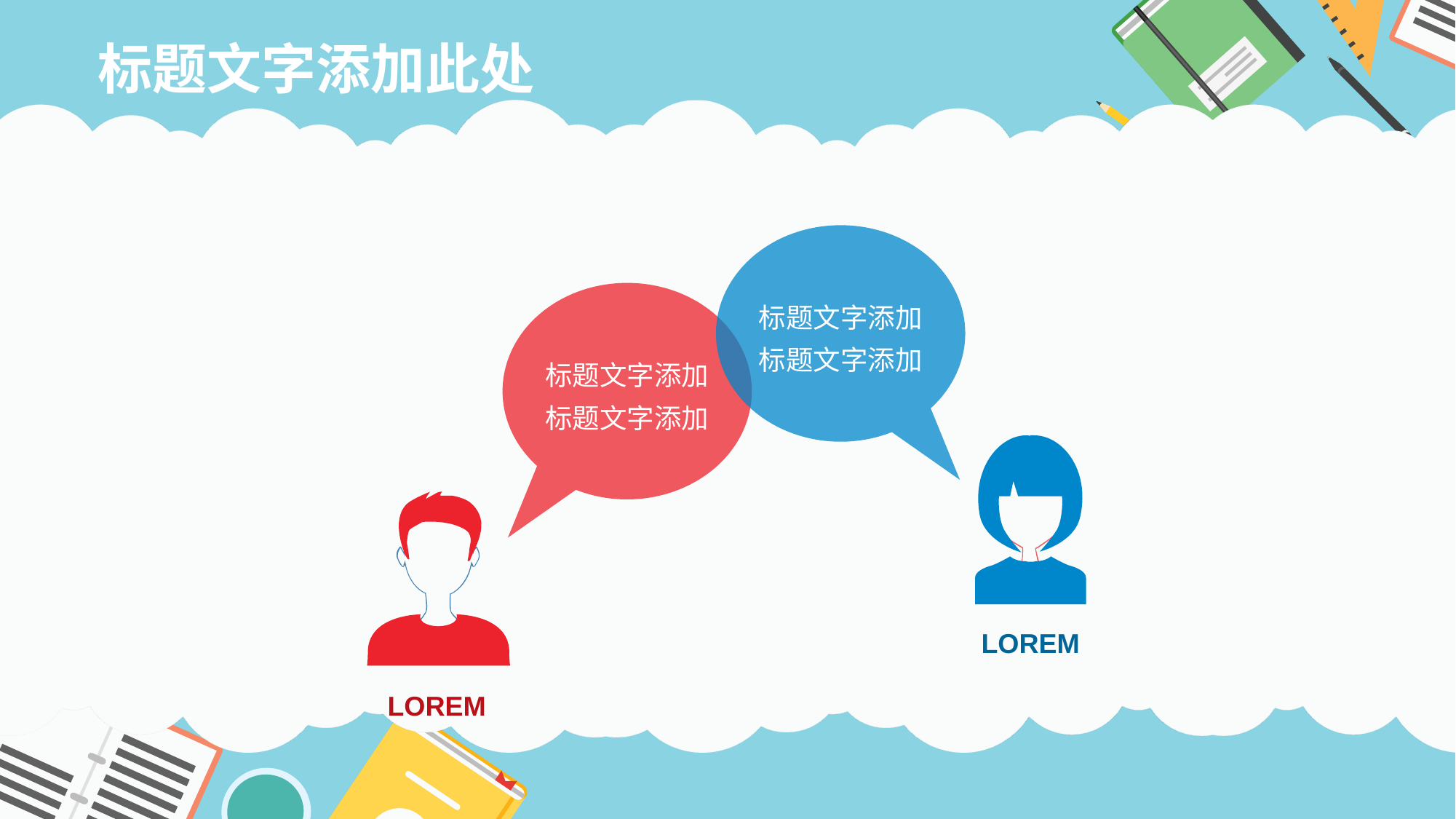

标题文字添加此处
标题文字添加
标题文字添加
标题文字添加
标题文字添加

LOREM

LOREM